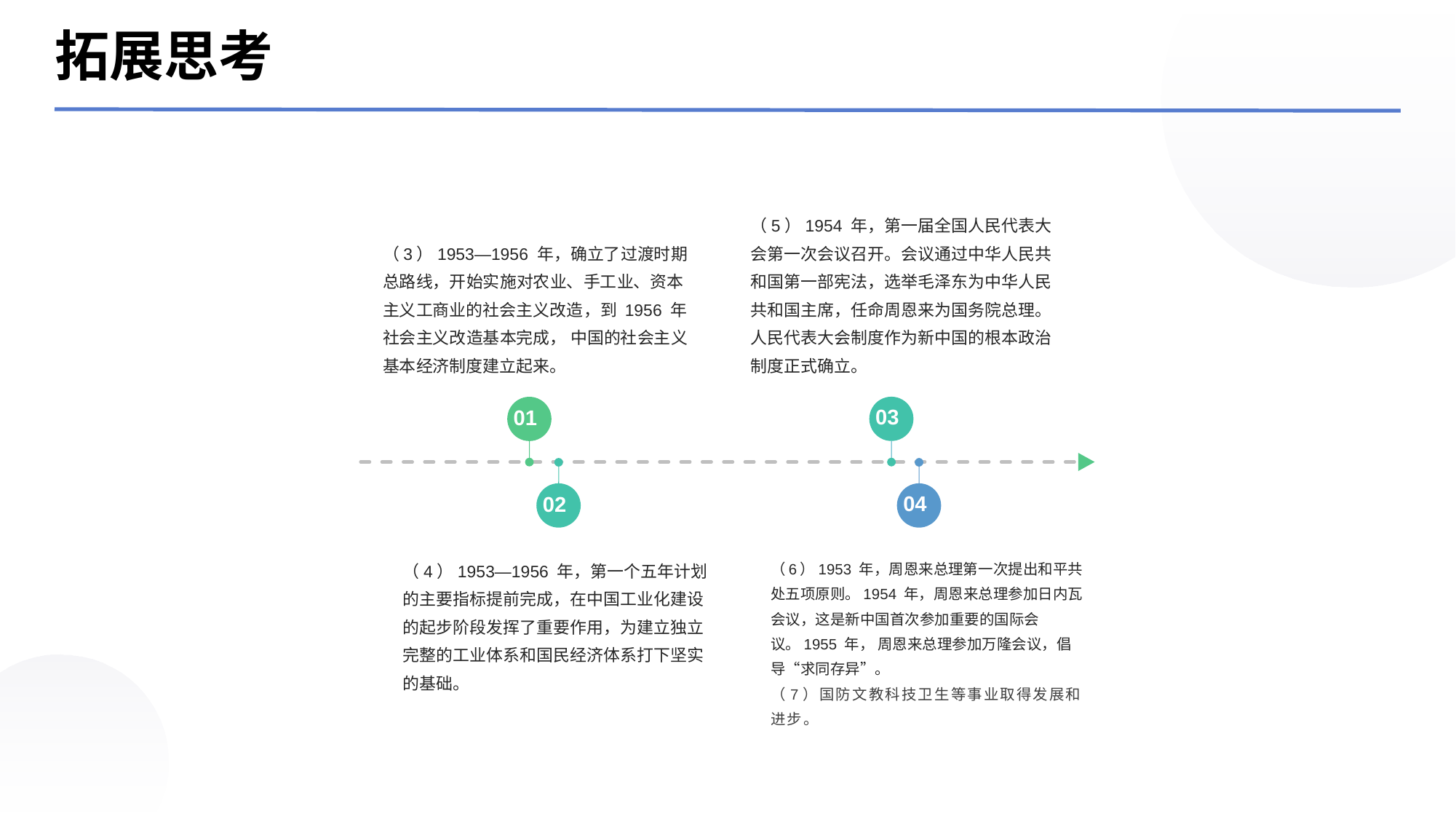

拓展思考
（3）1953—1956 年，确立了过渡时期总路线，开始实施对农业、手工业、资本主义工商业的社会主义改造，到 1956 年社会主义改造基本完成， 中国的社会主义基本经济制度建立起来。
（5）1954 年，第一届全国人民代表大会第一次会议召开。会议通过中华人民共和国第一部宪法，选举毛泽东为中华人民共和国主席，任命周恩来为国务院总理。人民代表大会制度作为新中国的根本政治制度正式确立。

03
01

04
02
（4）1953—1956 年，第一个五年计划的主要指标提前完成，在中国工业化建设的起步阶段发挥了重要作用，为建立独立完整的工业体系和国民经济体系打下坚实的基础。
（6）1953 年，周恩来总理第一次提出和平共处五项原则。1954 年，周恩来总理参加日内瓦会议，这是新中国首次参加重要的国际会议。1955 年， 周恩来总理参加万隆会议，倡导“求同存异”。
（7）国防文教科技卫生等事业取得发展和进步。